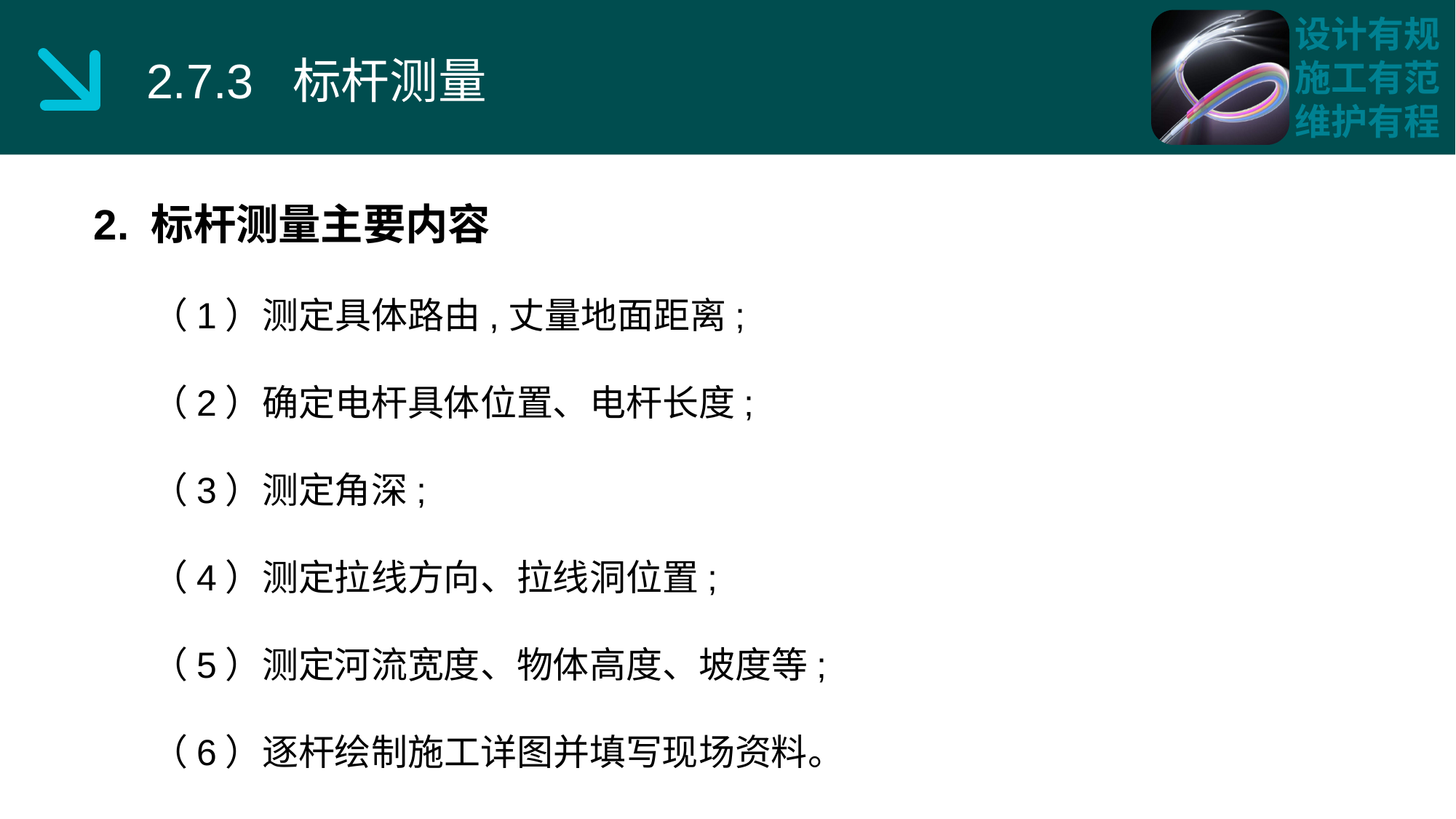

2.7.3  标杆测量

2. 标杆测量主要内容

      （1）测定具体路由,丈量地面距离;

      （2）确定电杆具体位置、电杆长度;

      （3）测定角深;

      （4）测定拉线方向、拉线洞位置;

      （5）测定河流宽度、物体高度、坡度等;

      （6）逐杆绘制施工详图并填写现场资料。